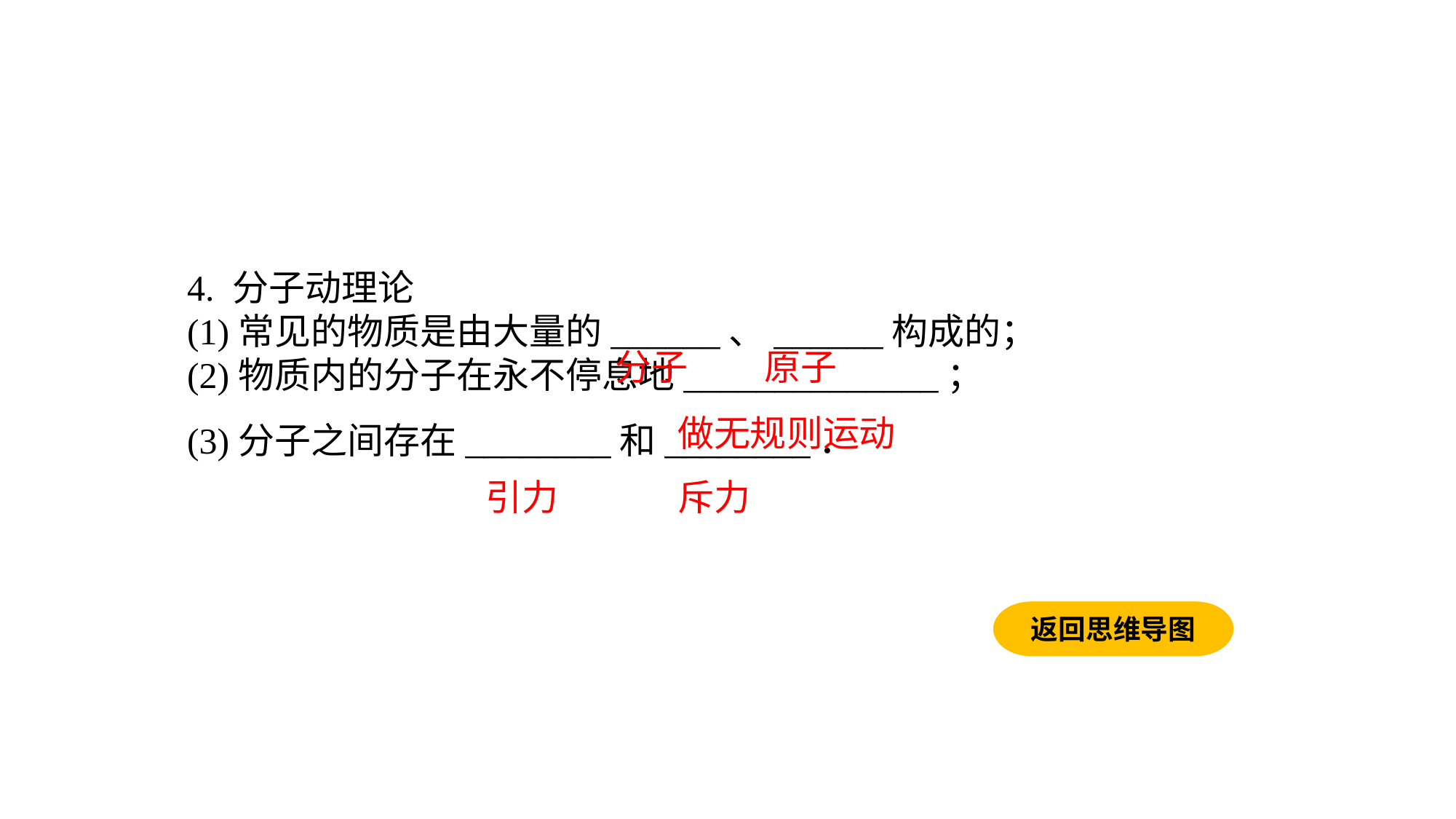

4. 分子动理论(1)常见的物质是由大量的______、______构成的；(2)物质内的分子在永不停息地______________；(3)分子之间存在________和________．
分子
原子
做无规则运动
引力
斥力
返回思维导图